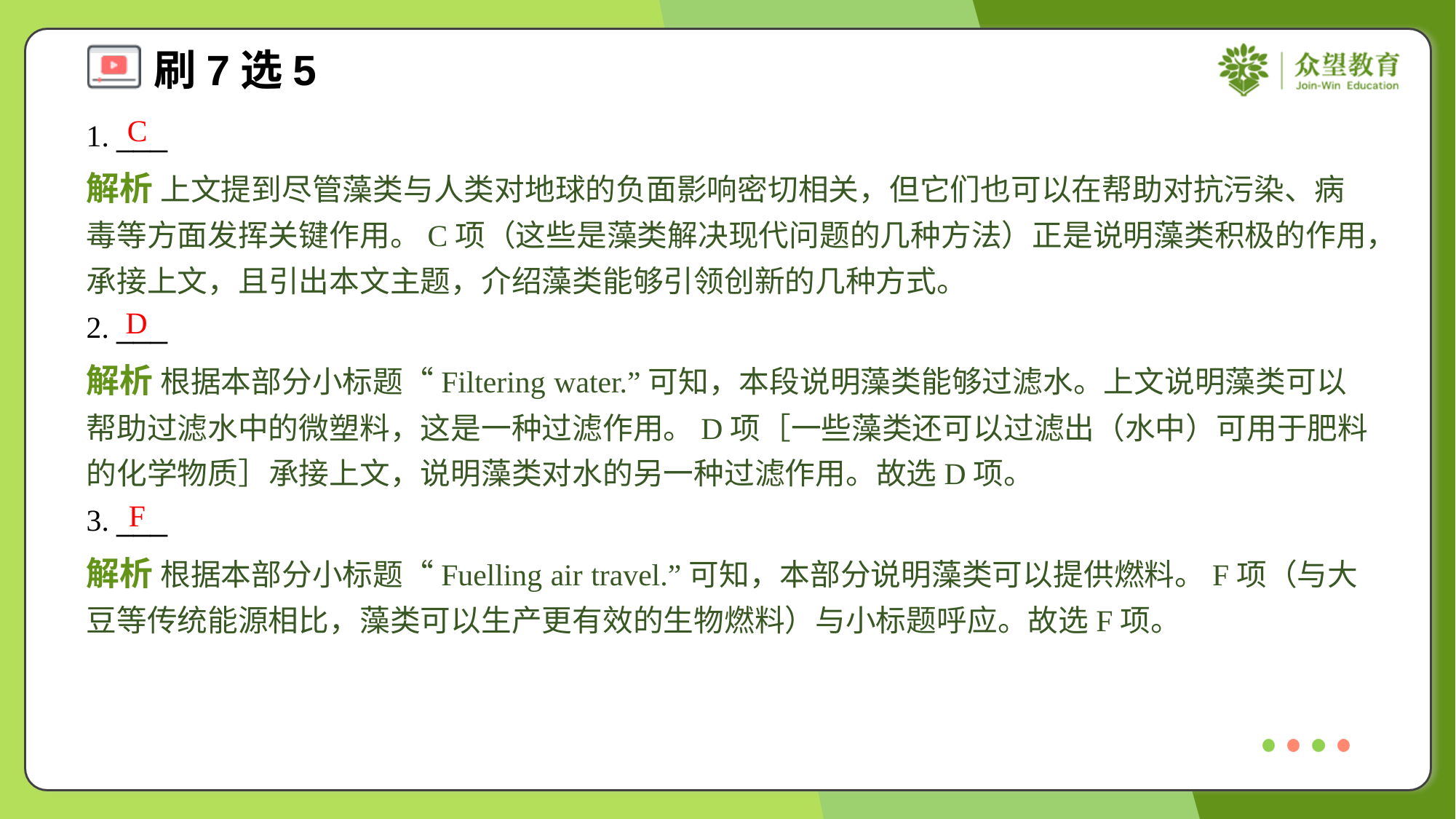

C
1. ___
解析 上文提到尽管藻类与人类对地球的负面影响密切相关，但它们也可以在帮助对抗污染、病毒等方面发挥关键作用。C项（这些是藻类解决现代问题的几种方法）正是说明藻类积极的作用，承接上文，且引出本文主题，介绍藻类能够引领创新的几种方式。
D
2. ___
解析 根据本部分小标题“Filtering water.”可知，本段说明藻类能够过滤水。上文说明藻类可以帮助过滤水中的微塑料，这是一种过滤作用。D项［一些藻类还可以过滤出（水中）可用于肥料的化学物质］承接上文，说明藻类对水的另一种过滤作用。故选D项。
F
3. ___
解析 根据本部分小标题“Fuelling air travel.”可知，本部分说明藻类可以提供燃料。F项（与大豆等传统能源相比，藻类可以生产更有效的生物燃料）与小标题呼应。故选F项。